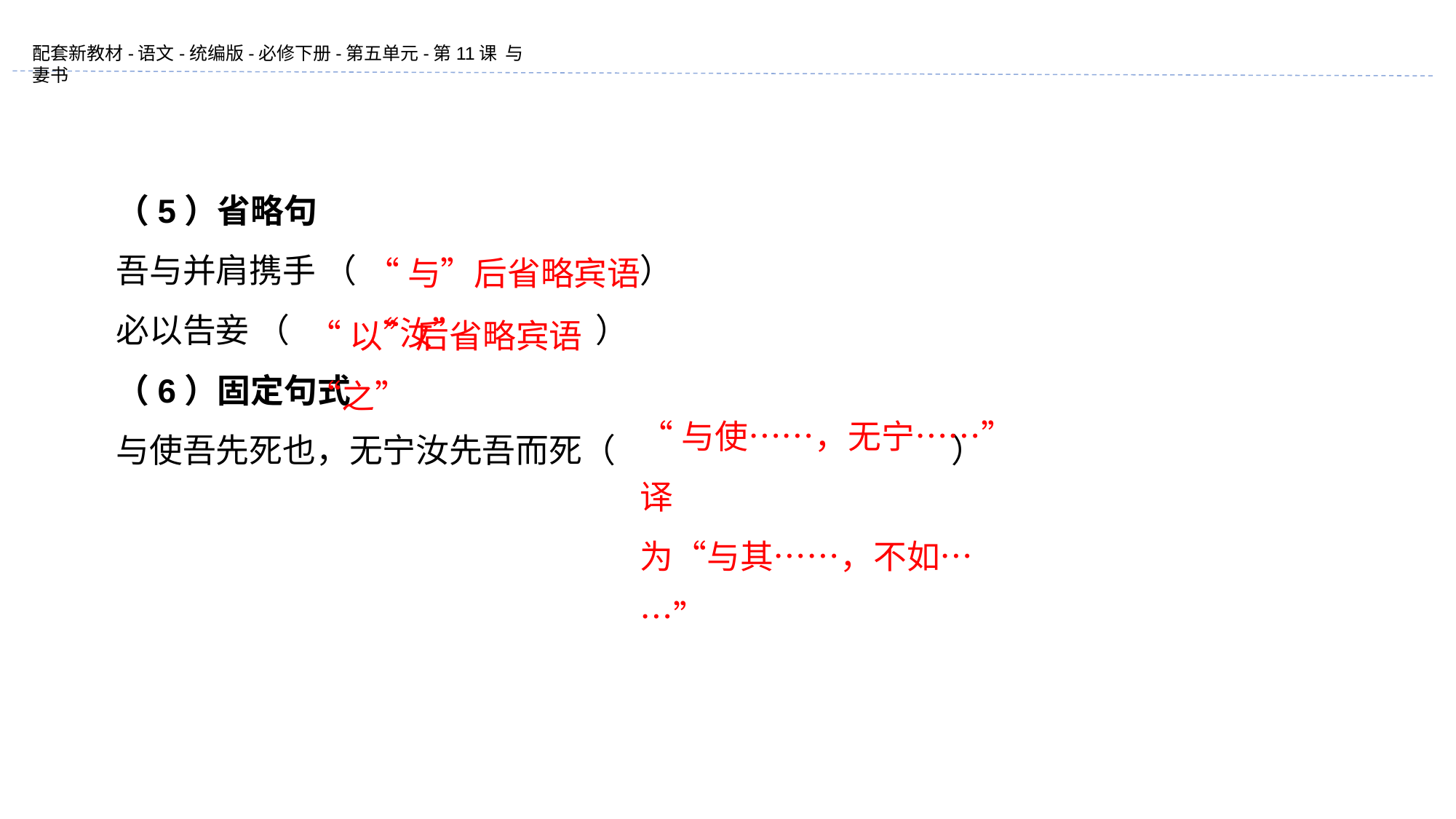

（5）省略句
吾与并肩携手 （                                      ）
必以告妾 （                                         ）
（6）固定句式
与使吾先死也，无宁汝先吾而死（                                             ）
“与”后省略宾语“汝”
“以”后省略宾语“之”
“与使……，无宁……”译
为“与其……，不如……”